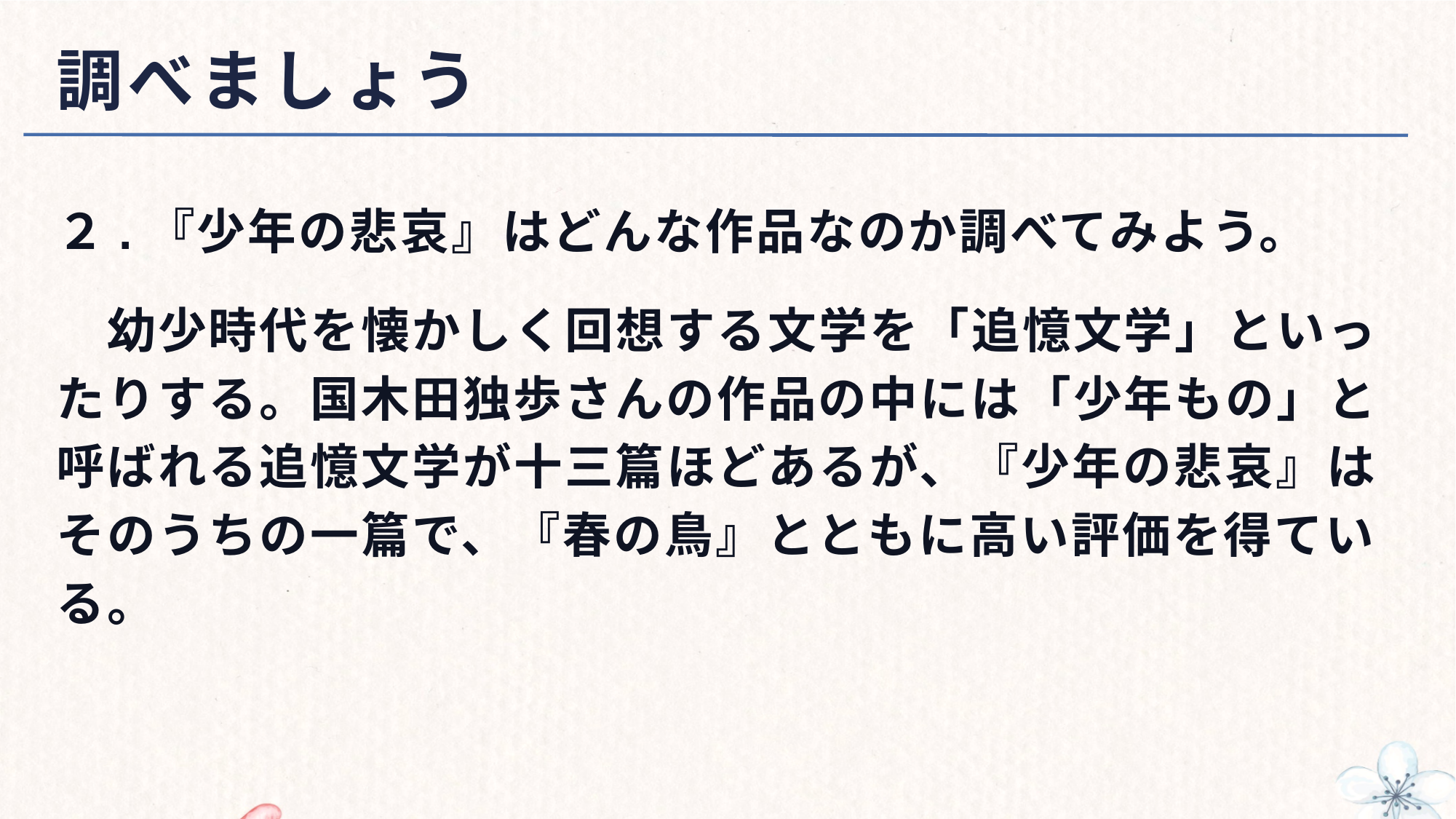

# 調べましょう
２.『少年の悲哀』はどんな作品なのか調べてみよう。
　幼少時代を懐かしく回想する文学を「追憶文学」といったりする。国木田独歩さんの作品の中には「少年もの」と呼ばれる追憶文学が十三篇ほどあるが、『少年の悲哀』はそのうちの一篇で、『春の鳥』とともに高い評価を得ている。